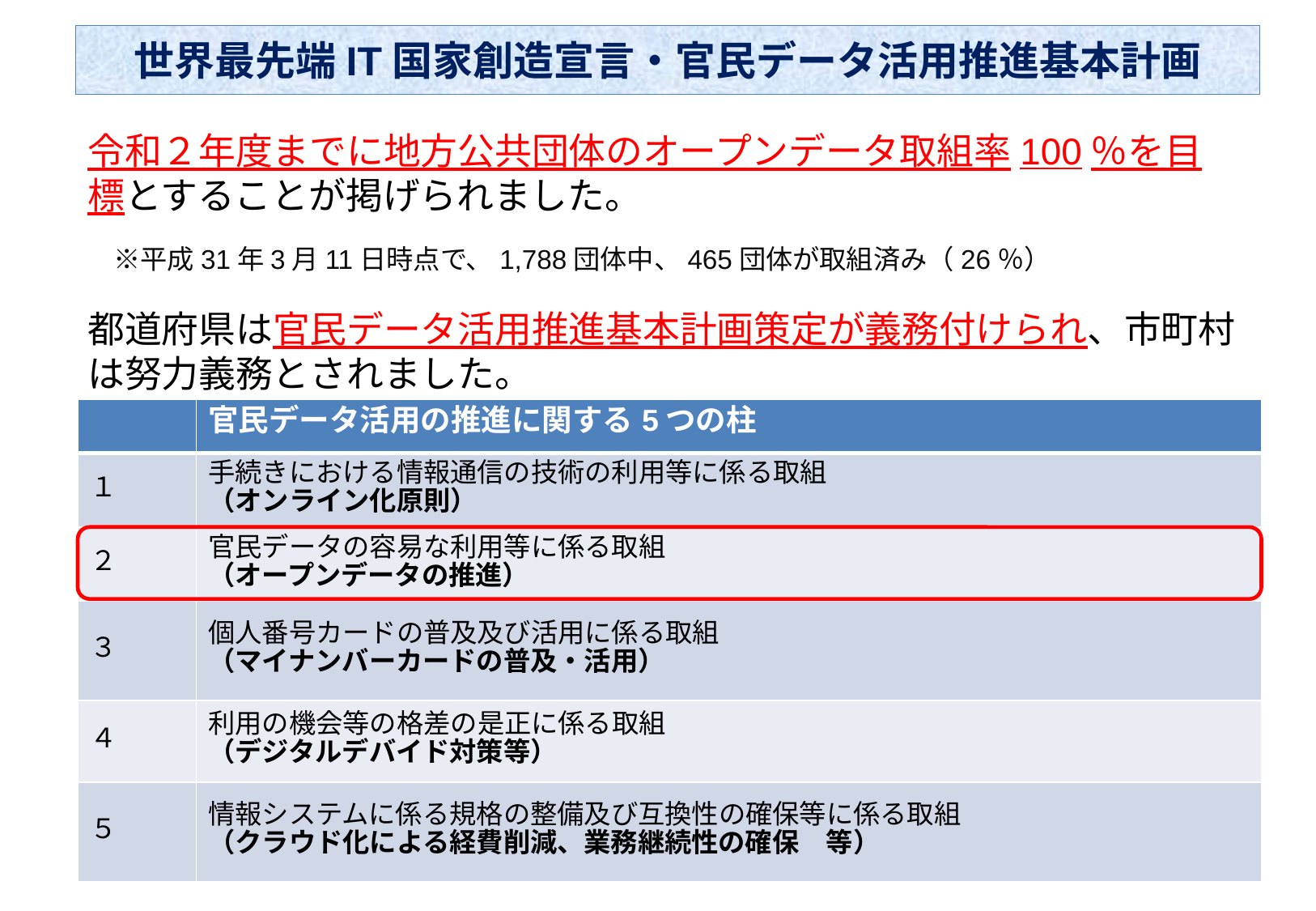

# 世界最先端IT国家創造宣言・官民データ活用推進基本計画
令和２年度までに地方公共団体のオープンデータ取組率100％を目標とすることが掲げられました。

都道府県は官民データ活用推進基本計画策定が義務付けられ、市町村は努力義務とされました。
　※平成31年3月11日時点で、1,788団体中、465団体が取組済み（26％）
|  | 官民データ活用の推進に関する5つの柱 |
| --- | --- |
| １ | 手続きにおける情報通信の技術の利用等に係る取組 （オンライン化原則） |
| ２ | 官民データの容易な利用等に係る取組 （オープンデータの推進） |
| ３ | 個人番号カードの普及及び活用に係る取組 （マイナンバーカードの普及・活用） |
| ４ | 利用の機会等の格差の是正に係る取組 （デジタルデバイド対策等） |
| ５ | 情報システムに係る規格の整備及び互換性の確保等に係る取組 （クラウド化による経費削減、業務継続性の確保　等） |